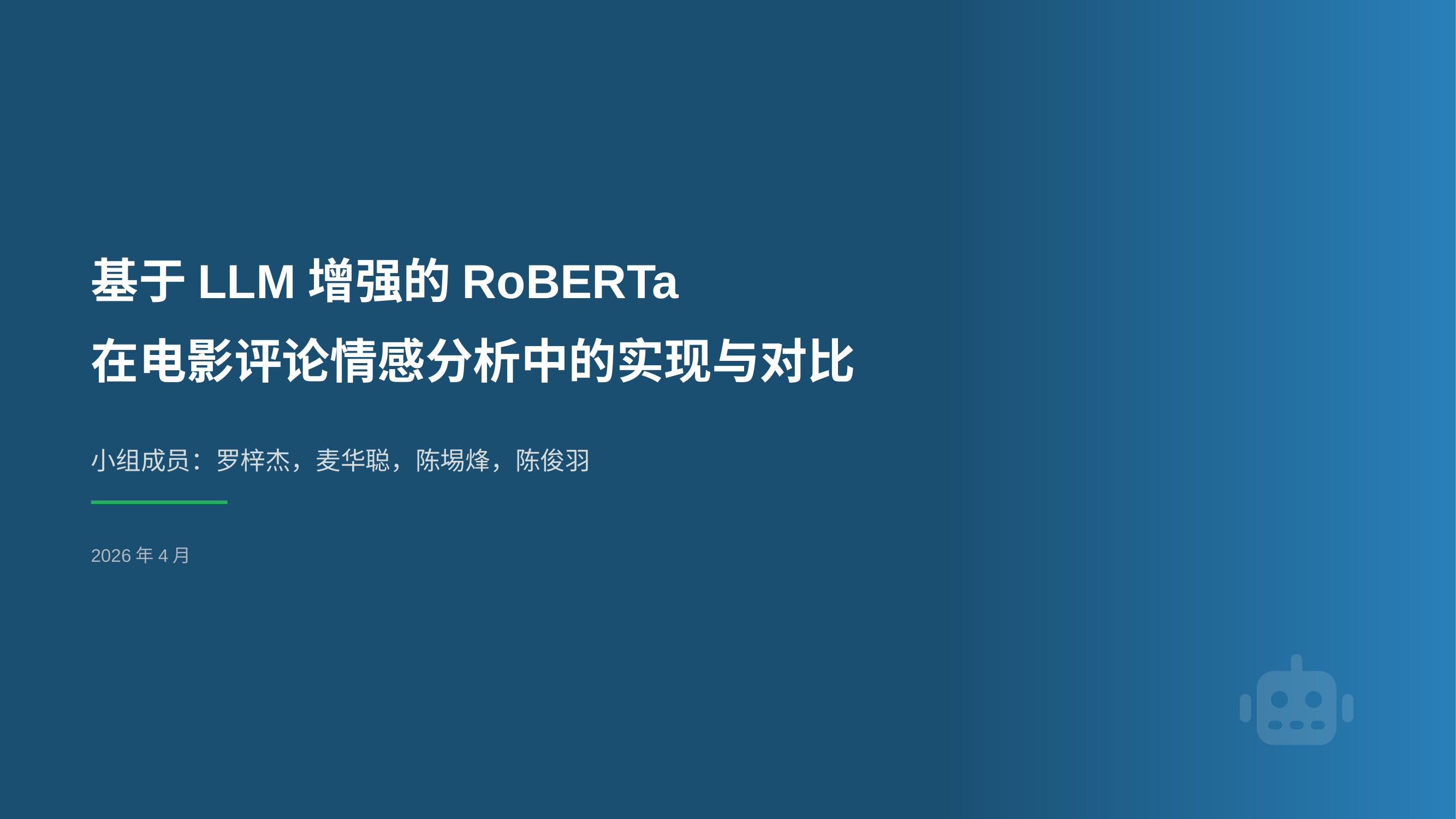

基于LLM增强的RoBERTa
在电影评论情感分析中的实现与对比
小组成员：罗梓杰，麦华聪，陈埸烽，陈俊羽

2026年4月